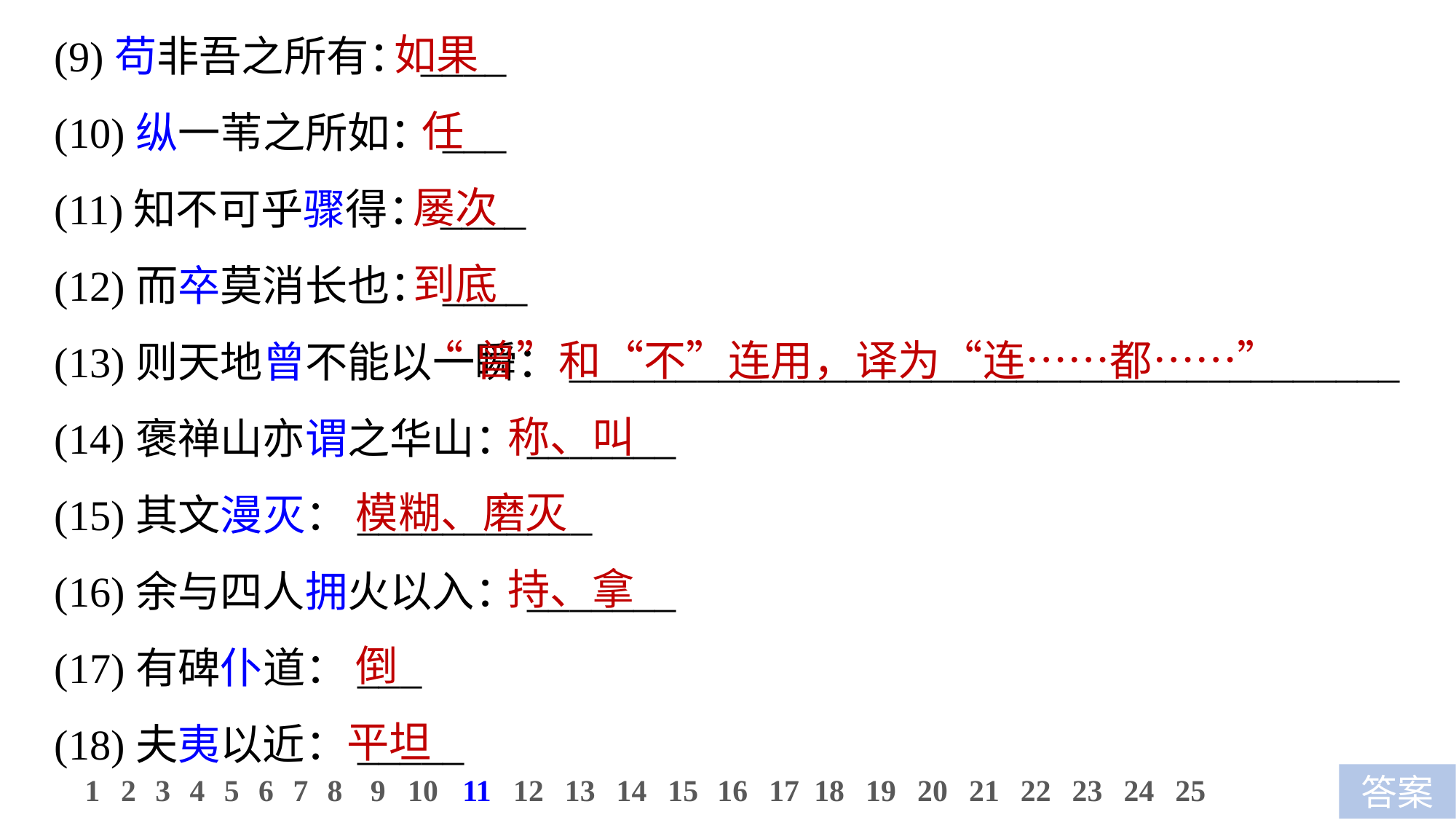

(9)苟非吾之所有：____
(10)纵一苇之所如：___
(11)知不可乎骤得：____
(12)而卒莫消长也：____
(13)则天地曾不能以一瞬：_______________________________________
(14)褒禅山亦谓之华山：_______
(15)其文漫灭：___________
(16)余与四人拥火以入：_______
(17)有碑仆道：___
(18)夫夷以近：_____
      如果
         任
        屡次
        到底
          “曾”和“不”连用，译为“连……都……”
                  称、叫
  模糊、磨灭
                  持、拿
  倒
 平坦
11
12
13
14
15
16
17
18
19
20
21
22
23
24
25
1
2
3
4
5
6
7
8
9
10
答案